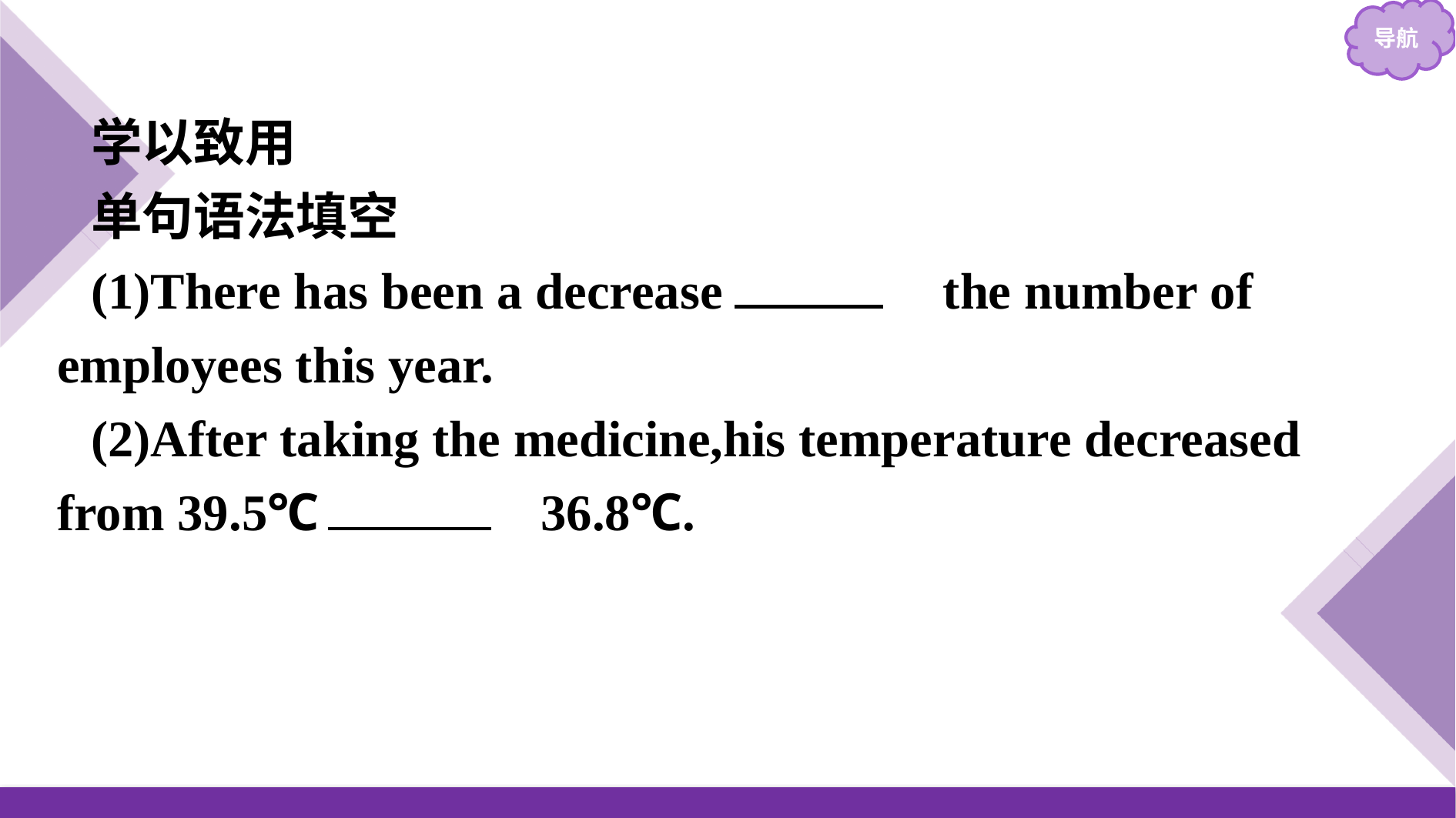

学以致用
单句语法填空
(1)There has been a decrease 　in　 the number of employees this year.
(2)After taking the medicine,his temperature decreased from 39.5℃ 　to　 36.8℃.